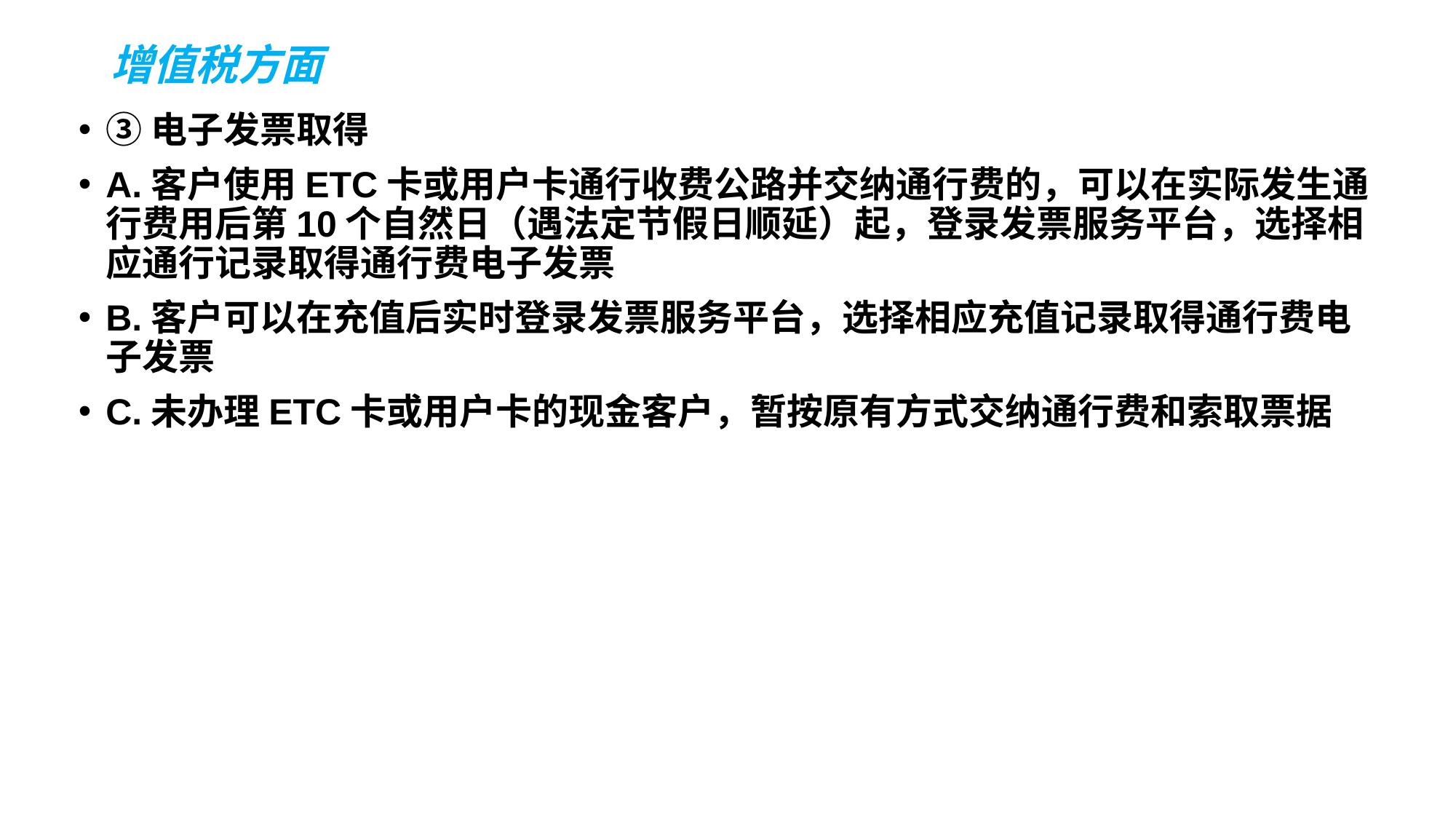

# 增值税方面
③电子发票取得
A.客户使用ETC卡或用户卡通行收费公路并交纳通行费的，可以在实际发生通行费用后第10个自然日（遇法定节假日顺延）起，登录发票服务平台，选择相应通行记录取得通行费电子发票
B.客户可以在充值后实时登录发票服务平台，选择相应充值记录取得通行费电子发票
C.未办理ETC卡或用户卡的现金客户，暂按原有方式交纳通行费和索取票据